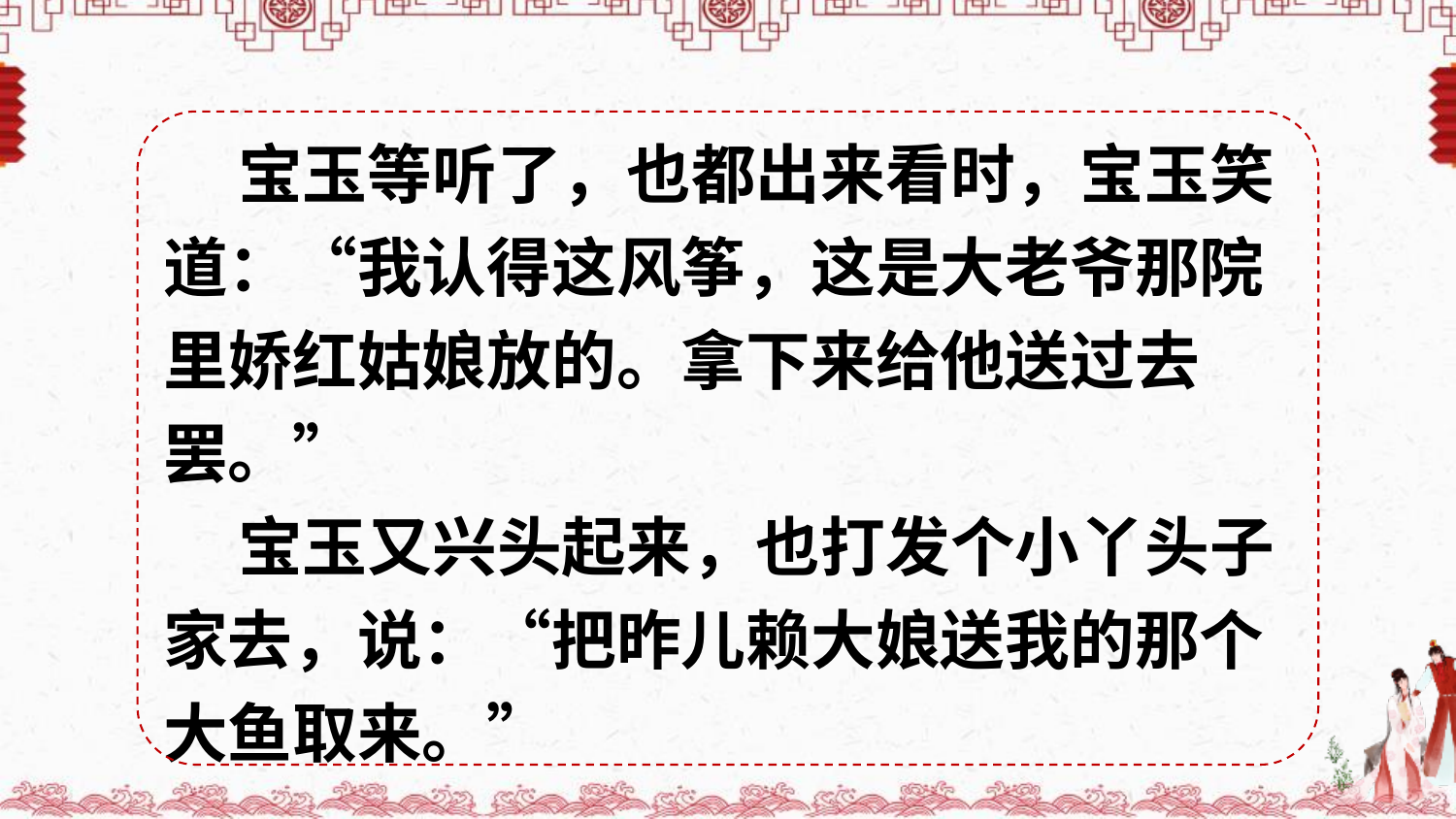

宝玉等听了，也都出来看时，宝玉笑道：“我认得这风筝，这是大老爷那院里娇红姑娘放的。拿下来给他送过去罢。”
    宝玉又兴头起来，也打发个小丫头子家去，说：“把昨儿赖大娘送我的那个大鱼取来。”